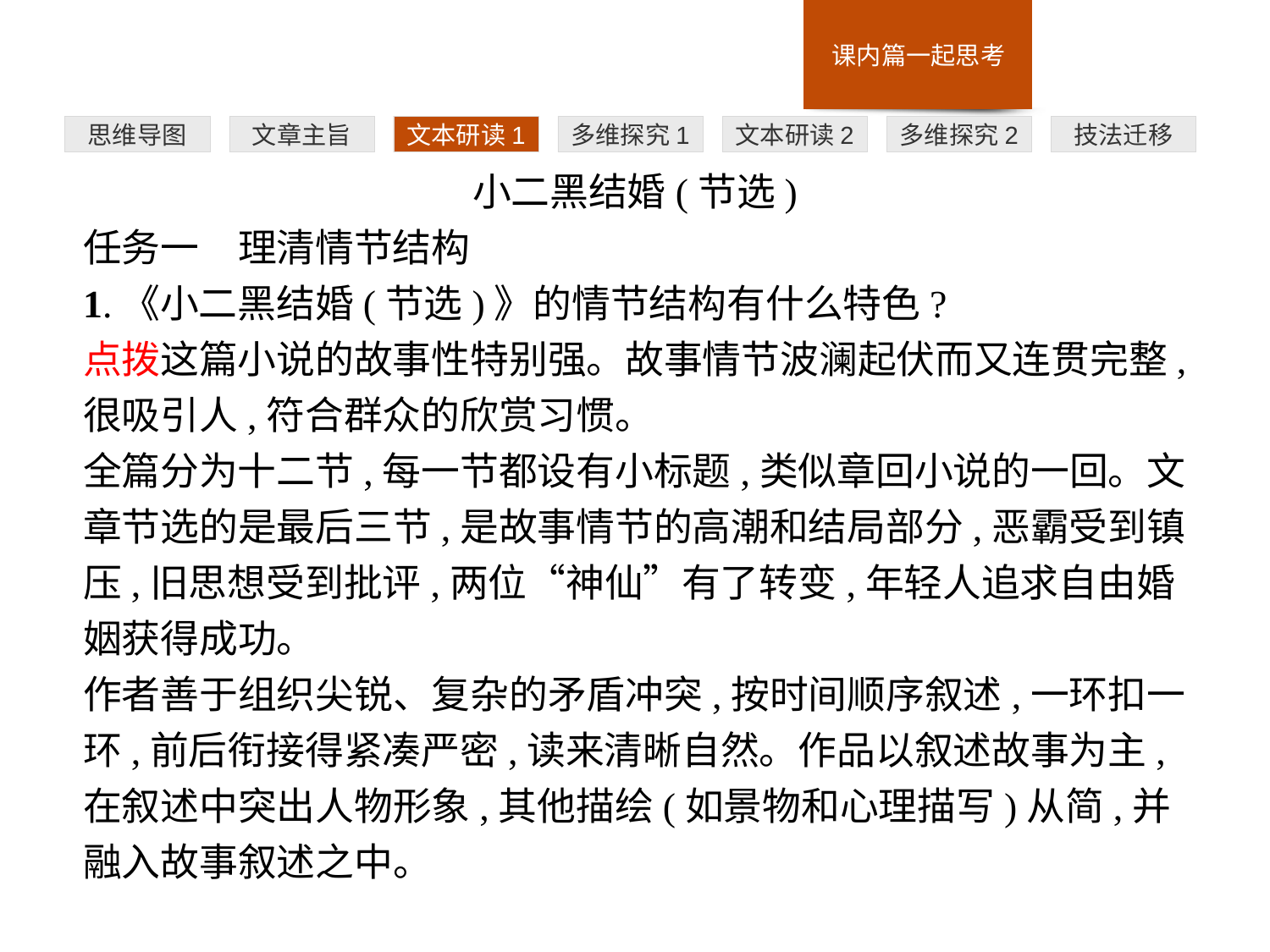

多维探究1
思维导图
文章主旨
文本研读1
文本研读2
多维探究2
技法迁移
小二黑结婚(节选)
任务一　理清情节结构
1.《小二黑结婚(节选)》的情节结构有什么特色?
点拨这篇小说的故事性特别强。故事情节波澜起伏而又连贯完整,很吸引人,符合群众的欣赏习惯。
全篇分为十二节,每一节都设有小标题,类似章回小说的一回。文章节选的是最后三节,是故事情节的高潮和结局部分,恶霸受到镇压,旧思想受到批评,两位“神仙”有了转变,年轻人追求自由婚姻获得成功。
作者善于组织尖锐、复杂的矛盾冲突,按时间顺序叙述,一环扣一环,前后衔接得紧凑严密,读来清晰自然。作品以叙述故事为主,在叙述中突出人物形象,其他描绘(如景物和心理描写)从简,并融入故事叙述之中。